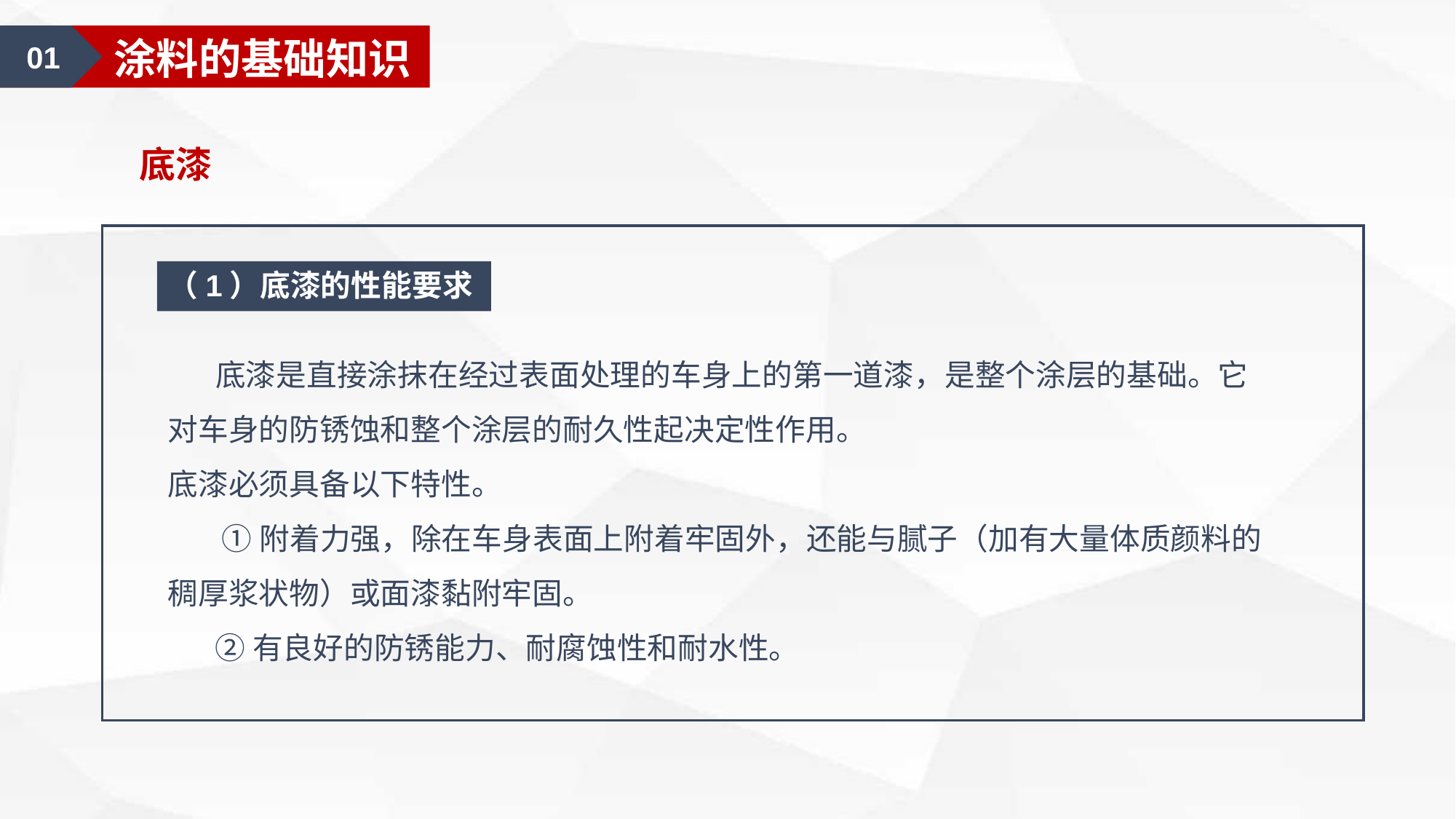

01
涂料的基础知识
底漆

（1）底漆的性能要求
      底漆是直接涂抹在经过表面处理的车身上的第一道漆，是整个涂层的基础。它对车身的防锈蚀和整个涂层的耐久性起决定性作用。
底漆必须具备以下特性。
        ①附着力强，除在车身表面上附着牢固外，还能与腻子（加有大量体质颜料的稠厚浆状物）或面漆黏附牢固。
       ②有良好的防锈能力、耐腐蚀性和耐水性。